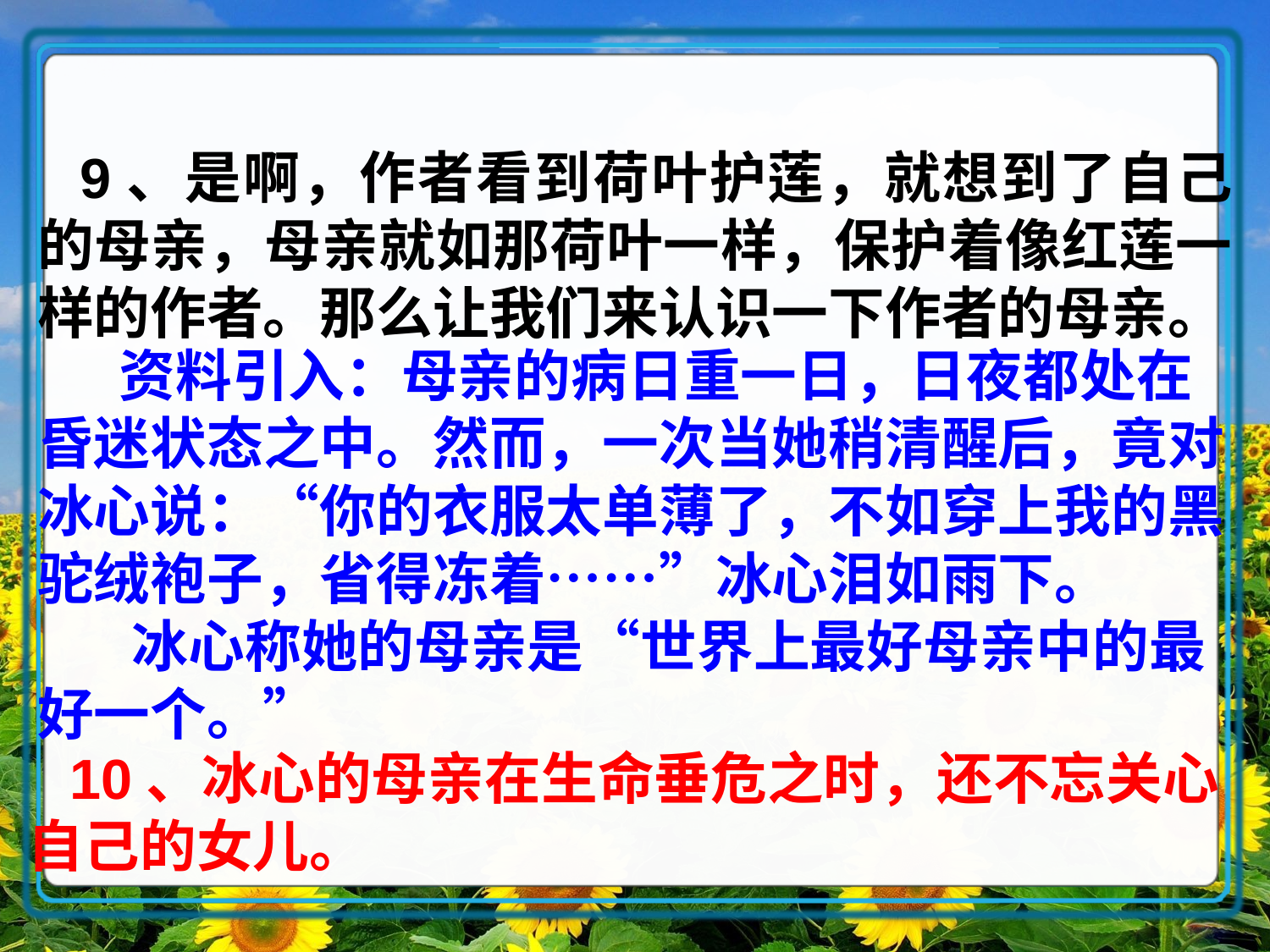

9、是啊，作者看到荷叶护莲，就想到了自己的母亲，母亲就如那荷叶一样，保护着像红莲一样的作者。那么让我们来认识一下作者的母亲。
  资料引入：母亲的病日重一日，日夜都处在昏迷状态之中。然而，一次当她稍清醒后，竟对冰心说：“你的衣服太单薄了，不如穿上我的黑驼绒袍子，省得冻着……”冰心泪如雨下。
   冰心称她的母亲是“世界上最好母亲中的最好一个。”
10、冰心的母亲在生命垂危之时，还不忘关心自己的女儿。